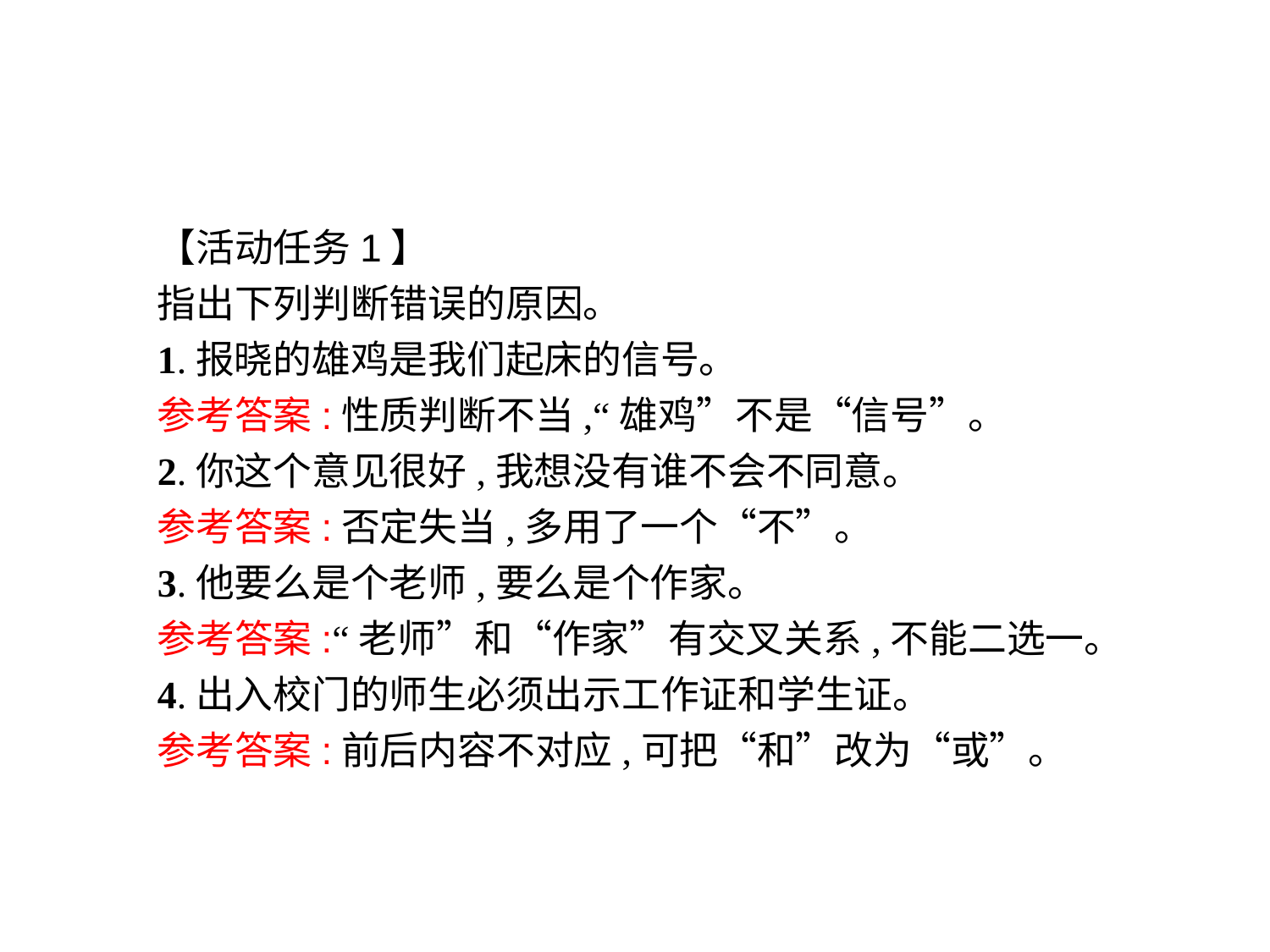

【活动任务1】
指出下列判断错误的原因。
1.报晓的雄鸡是我们起床的信号。
参考答案:性质判断不当,“雄鸡”不是“信号”。
2.你这个意见很好,我想没有谁不会不同意。
参考答案:否定失当,多用了一个“不”。
3.他要么是个老师,要么是个作家。
参考答案:“老师”和“作家”有交叉关系,不能二选一。
4.出入校门的师生必须出示工作证和学生证。
参考答案:前后内容不对应,可把“和”改为“或”。